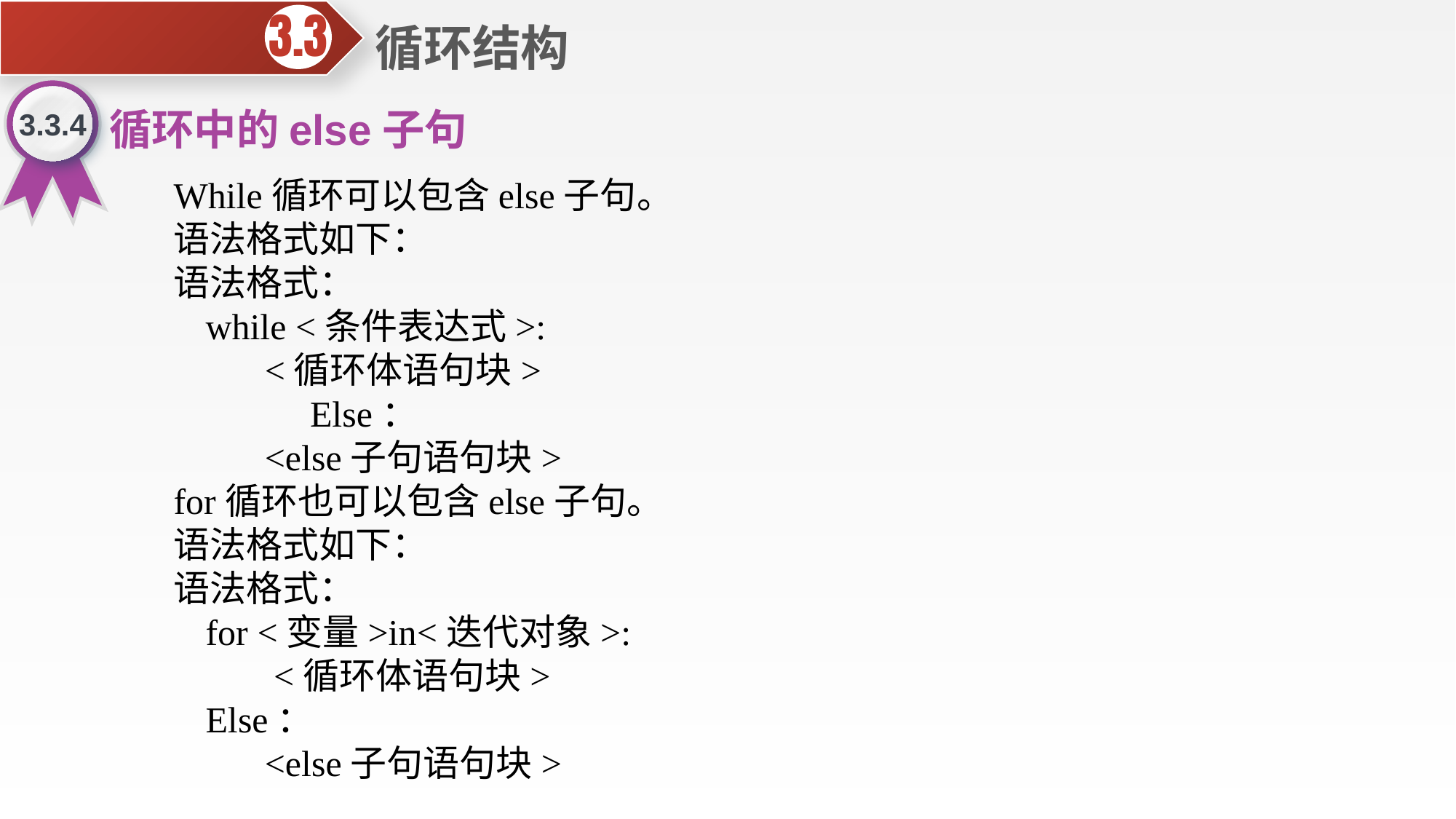

循环结构

3.3

3.3.4
循环中的else子句

While循环可以包含else子句。
语法格式如下：
语法格式：
while <条件表达式>:
   <循环体语句块>
        Else：
   <else子句语句块>
for循环也可以包含else子句。
语法格式如下：
语法格式：
for <变量>in<迭代对象>:
    <循环体语句块>
Else：
   <else子句语句块>